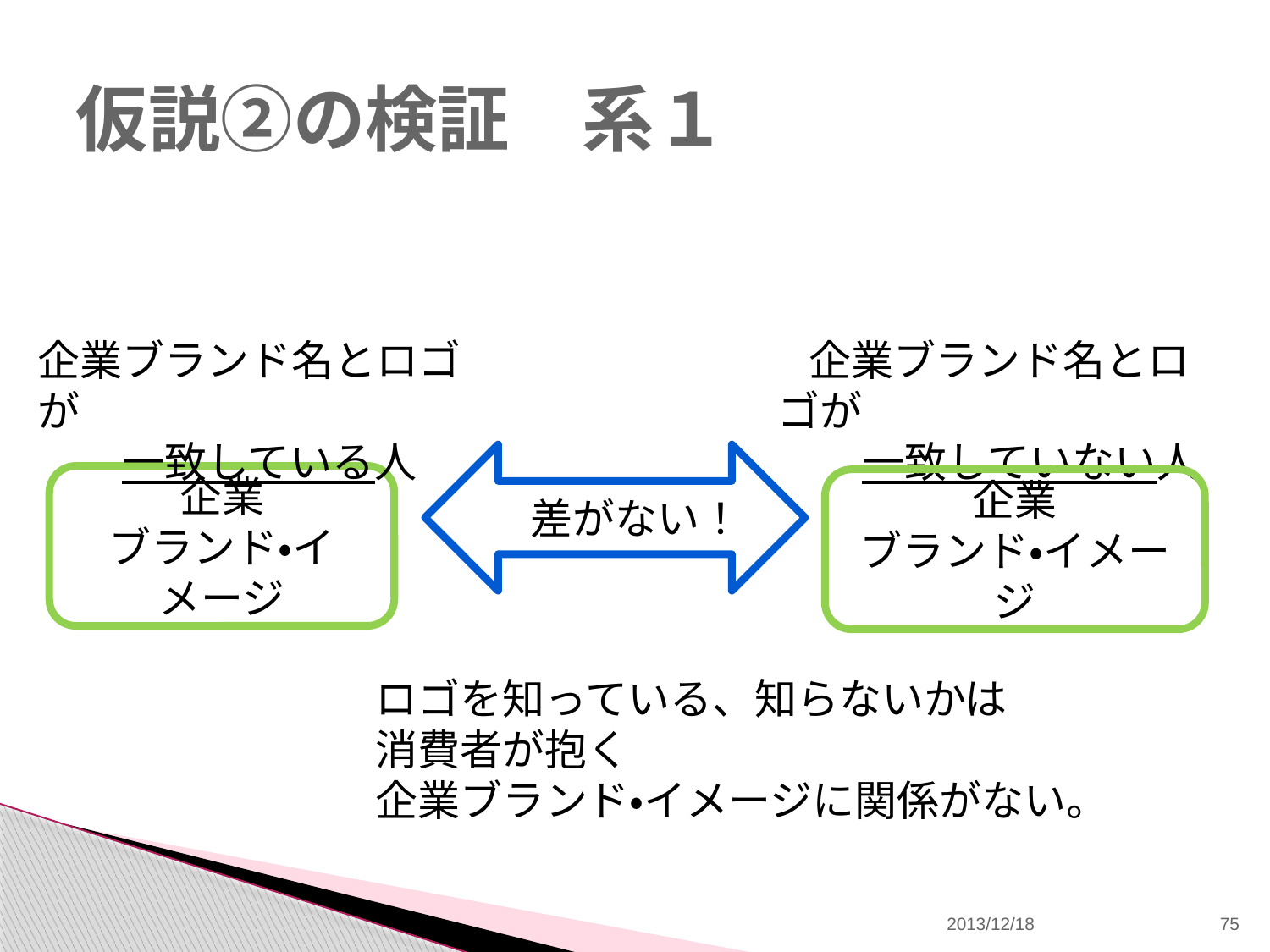

# 仮説②の検証　系１
企業ブランド名とロゴが
　　一致している人
　企業ブランド名とロゴが
　　一致していない人
　差がない！
企業
ブランド・イメージ
企業
ブランド・イメージ
ロゴを知っている、知らないかは
消費者が抱く
企業ブランド・イメージに関係がない。
2013/12/18
75